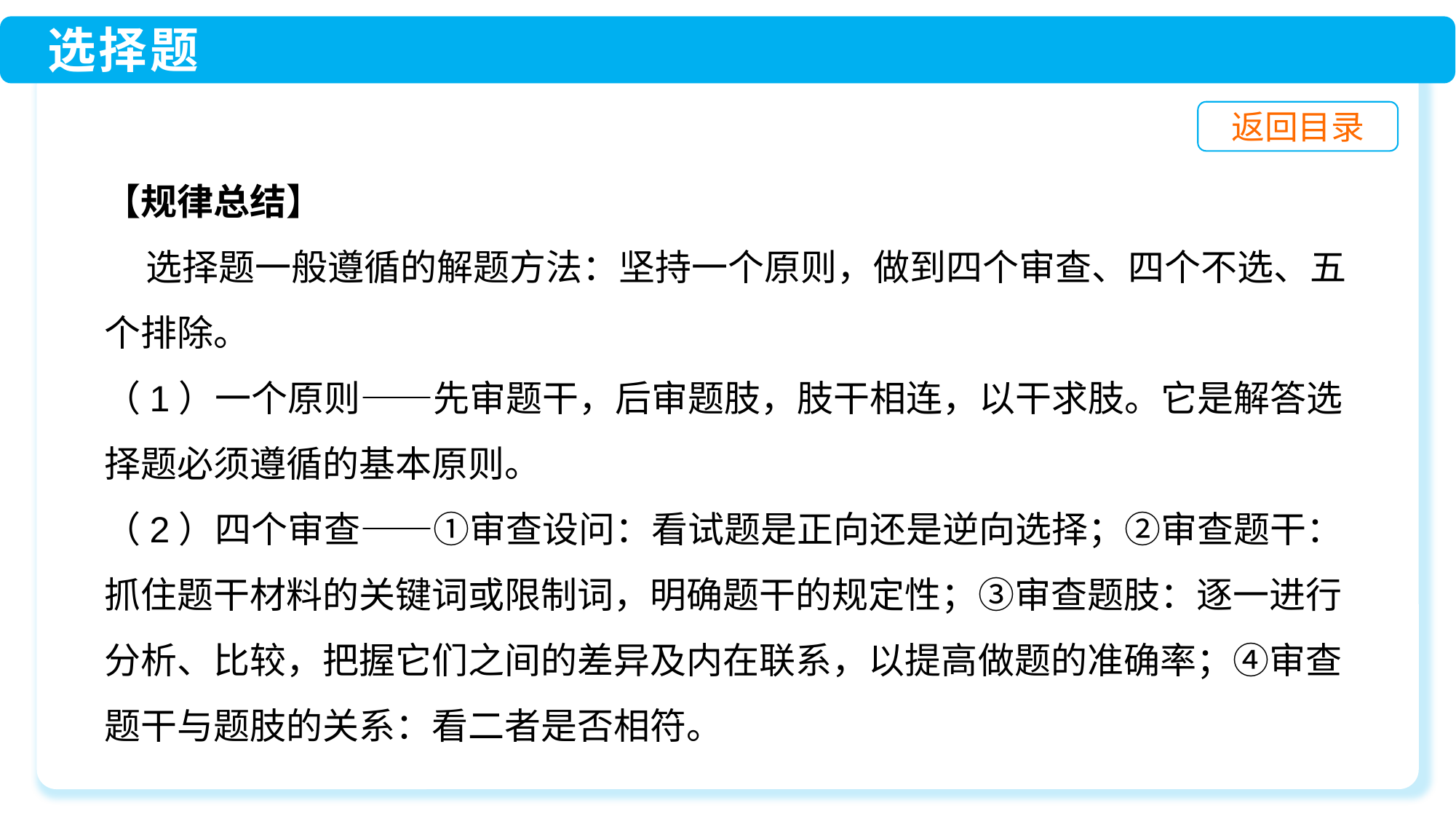

【规律总结】
    选择题一般遵循的解题方法：坚持一个原则，做到四个审查、四个不选、五个排除。
（1）一个原则——先审题干，后审题肢，肢干相连，以干求肢。它是解答选择题必须遵循的基本原则。
（2）四个审查——①审查设问：看试题是正向还是逆向选择；②审查题干：抓住题干材料的关键词或限制词，明确题干的规定性；③审查题肢：逐一进行分析、比较，把握它们之间的差异及内在联系，以提高做题的准确率；④审查题干与题肢的关系：看二者是否相符。